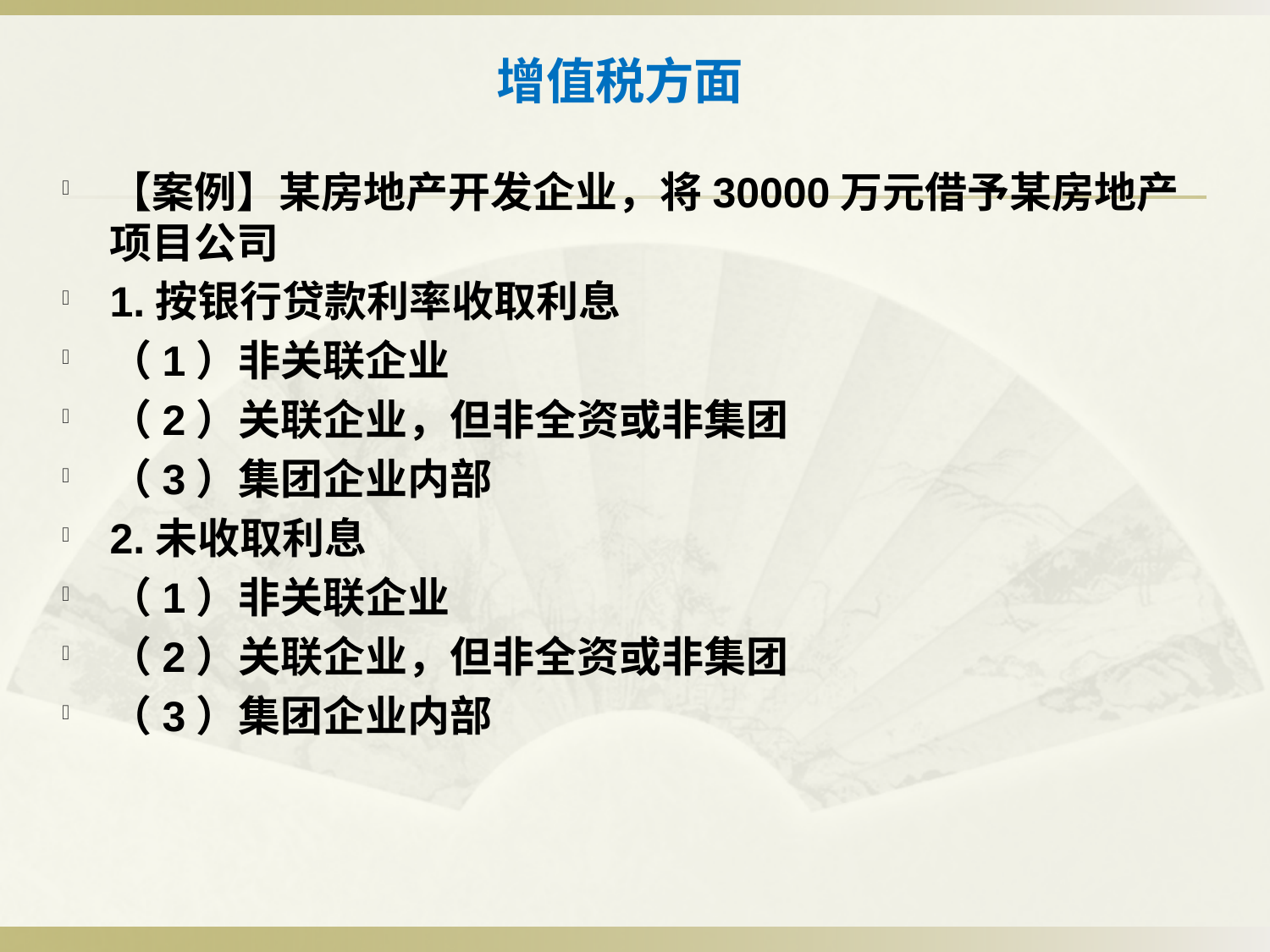

# 增值税方面
【案例】某房地产开发企业，将30000万元借予某房地产项目公司
1.按银行贷款利率收取利息
（1）非关联企业
（2）关联企业，但非全资或非集团
（3）集团企业内部
2.未收取利息
（1）非关联企业
（2）关联企业，但非全资或非集团
（3）集团企业内部